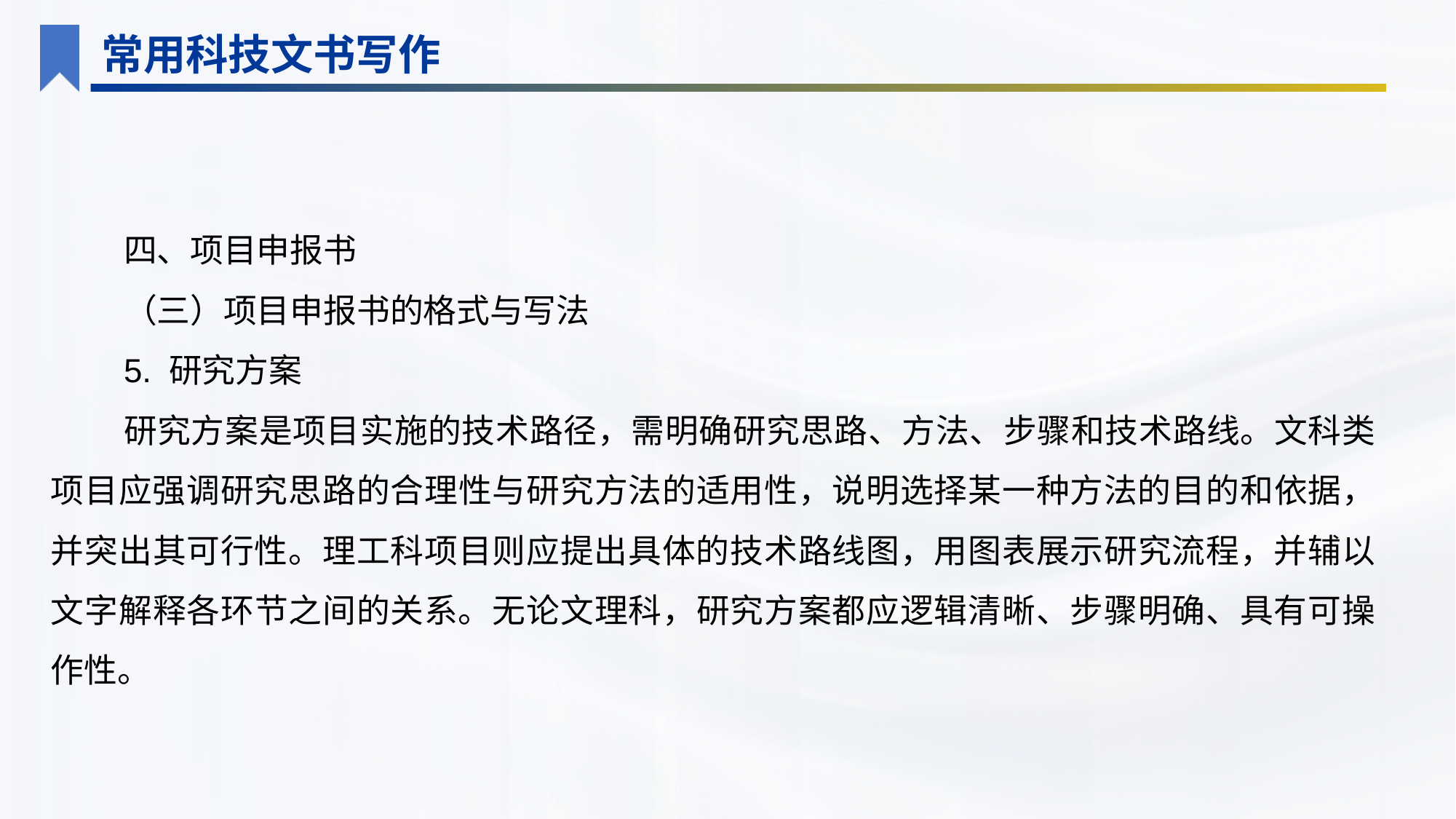

常用科技文书写作
四、项目申报书
（三）项目申报书的格式与写法
5. 研究方案
研究方案是项目实施的技术路径，需明确研究思路、方法、步骤和技术路线。文科类项目应强调研究思路的合理性与研究方法的适用性，说明选择某一种方法的目的和依据，并突出其可行性。理工科项目则应提出具体的技术路线图，用图表展示研究流程，并辅以文字解释各环节之间的关系。无论文理科，研究方案都应逻辑清晰、步骤明确、具有可操作性。